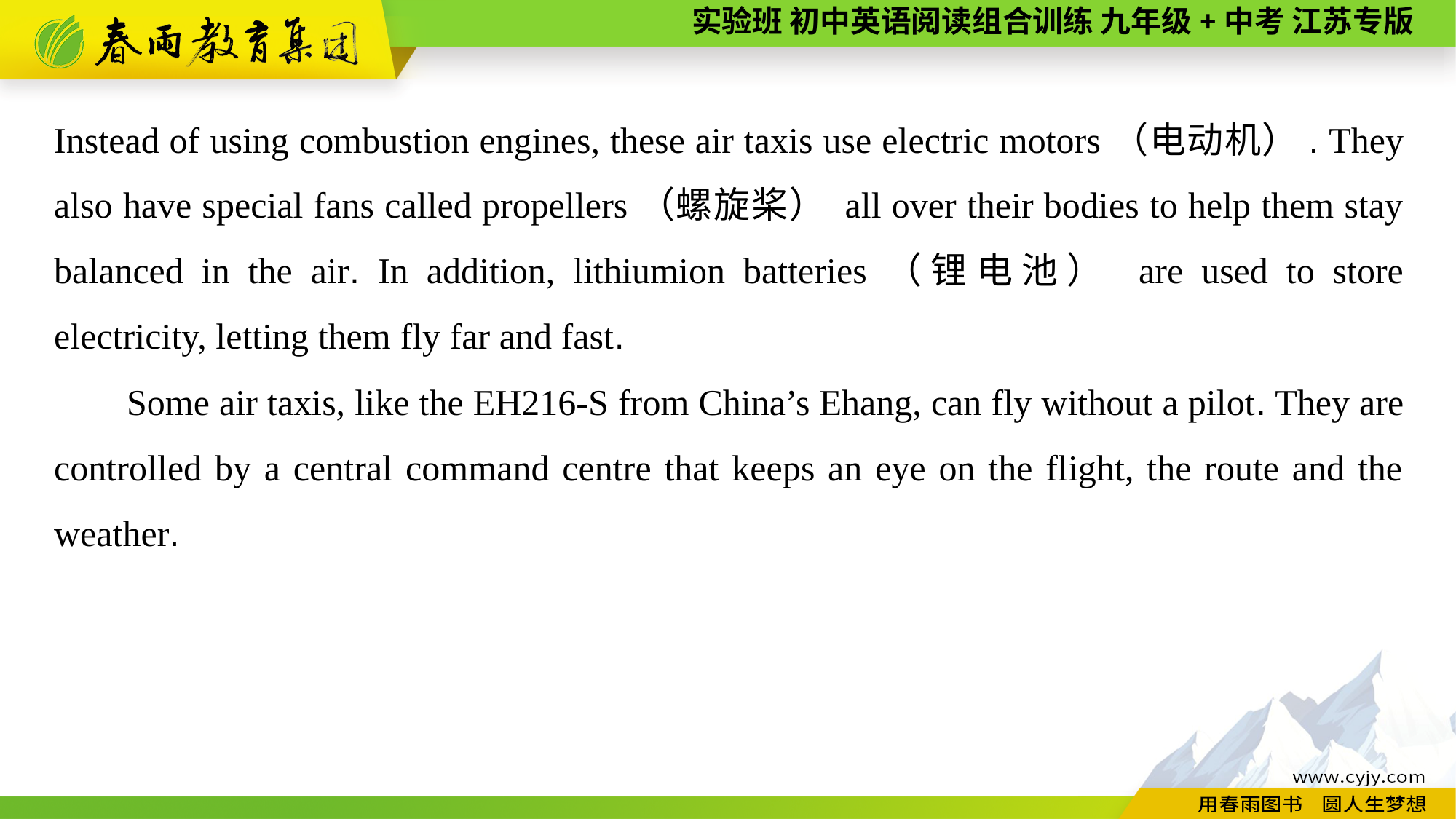

Instead of using combustion engines, these air taxis use electric motors（电动机）. They also have special fans called propellers（螺旋桨） all over their bodies to help them stay balanced in the air. In addition, lithiumion batteries（锂电池） are used to store electricity, letting them fly far and fast.
Some air taxis, like the EH216-S from China’s Ehang, can fly without a pilot. They are controlled by a central command centre that keeps an eye on the flight, the route and the weather.